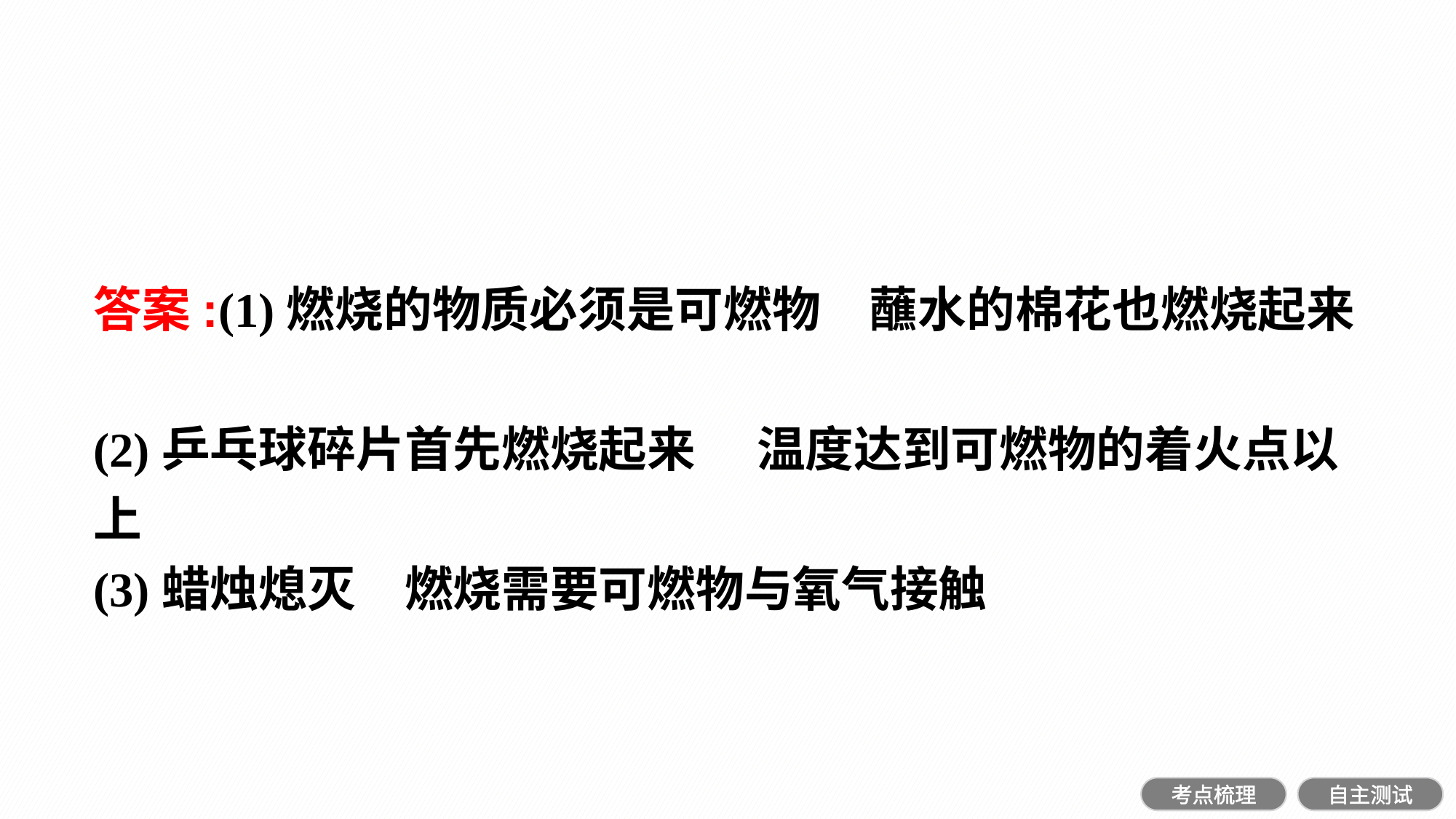

答案:(1)燃烧的物质必须是可燃物　蘸水的棉花也燃烧起来
(2)乒乓球碎片首先燃烧起来　 温度达到可燃物的着火点以上
(3)蜡烛熄灭　燃烧需要可燃物与氧气接触